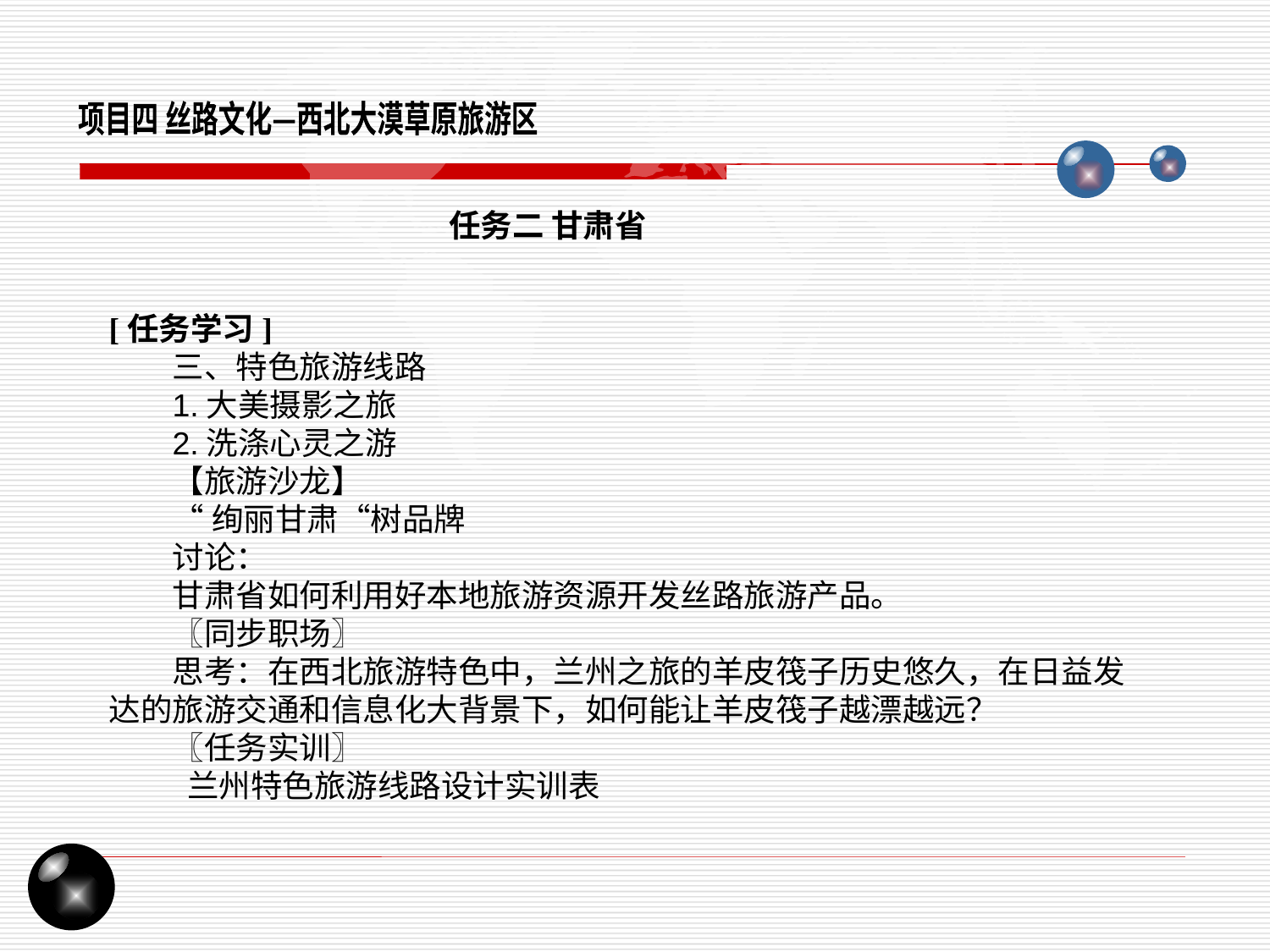

项目四 丝路文化—西北大漠草原旅游区
任务二 甘肃省

[任务学习]
三、特色旅游线路
1.大美摄影之旅
2.洗涤心灵之游
【旅游沙龙】
“绚丽甘肃“树品牌
讨论：
甘肃省如何利用好本地旅游资源开发丝路旅游产品。
〖同步职场〗
思考：在西北旅游特色中，兰州之旅的羊皮筏子历史悠久，在日益发达的旅游交通和信息化大背景下，如何能让羊皮筏子越漂越远？
〖任务实训〗
 兰州特色旅游线路设计实训表